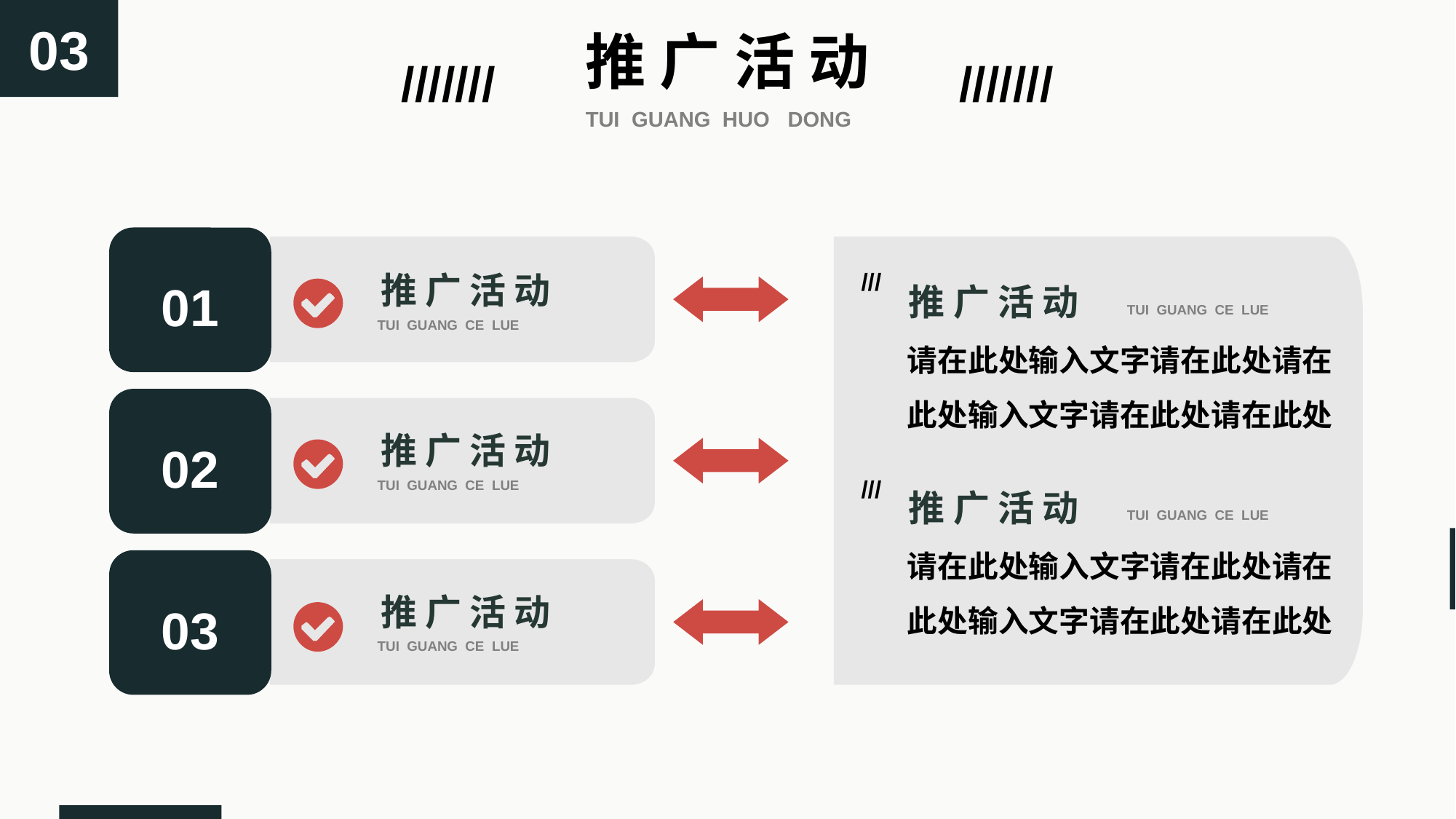

03
推 广 活 动
///////
///////
TUI  GUANG  HUO   DONG
///
01

推 广 活 动
TUI  GUANG  CE  LUE
推 广 活 动
TUI  GUANG  CE  LUE
请在此处输入文字请在此处请在此处输入文字请在此处请在此处

02

推 广 活 动
TUI  GUANG  CE  LUE
///

推 广 活 动
TUI  GUANG  CE  LUE
请在此处输入文字请在此处请在此处输入文字请在此处请在此处
03

推 广 活 动
TUI  GUANG  CE  LUE